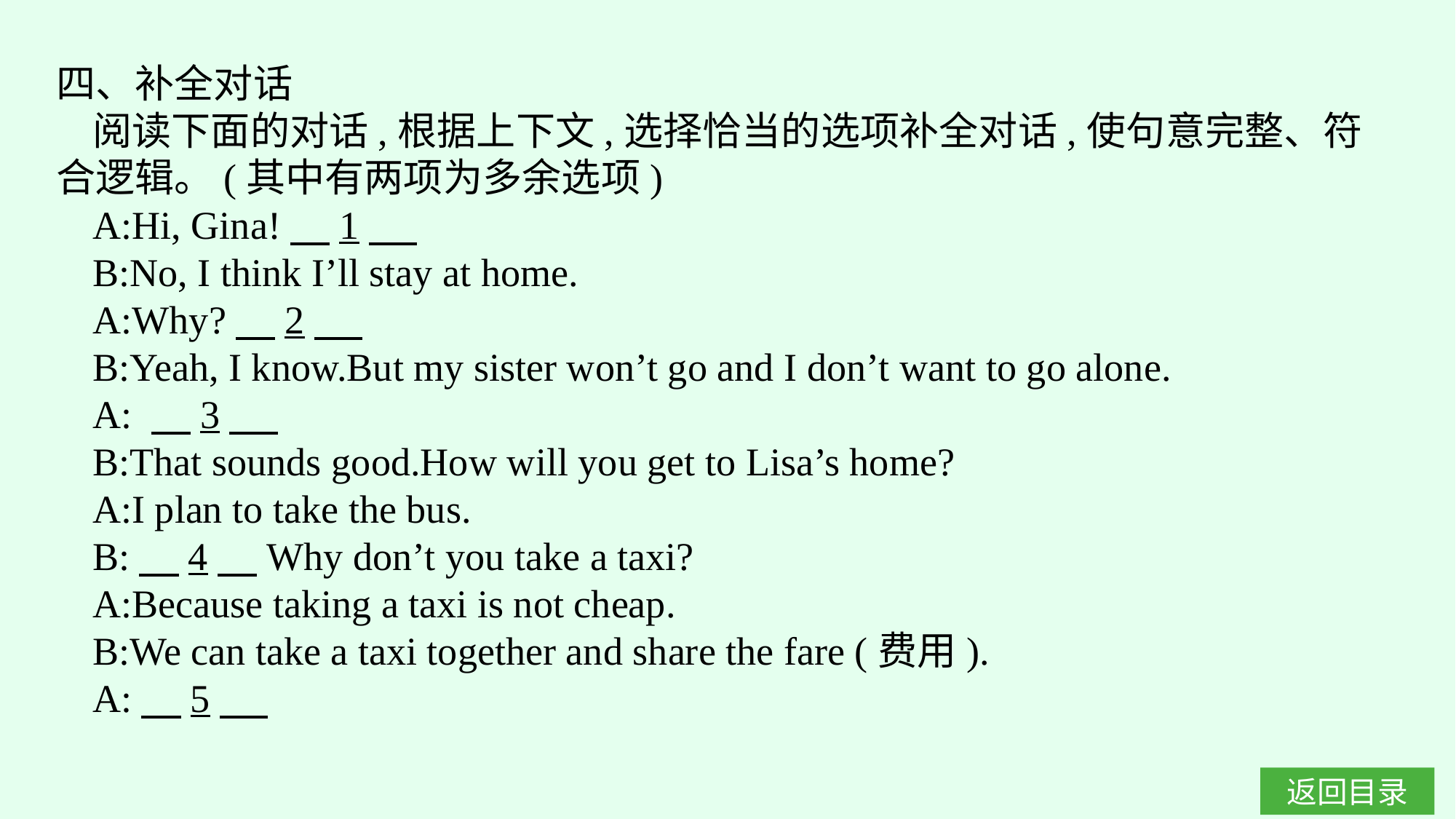

四、补全对话
阅读下面的对话,根据上下文,选择恰当的选项补全对话,使句意完整、符合逻辑。(其中有两项为多余选项)
A:Hi, Gina!　1
B:No, I think I’ll stay at home.
A:Why?　2
B:Yeah, I know.But my sister won’t go and I don’t want to go alone.
A: 　3
B:That sounds good.How will you get to Lisa’s home?
A:I plan to take the bus.
B:　4　Why don’t you take a taxi?
A:Because taking a taxi is not cheap.
B:We can take a taxi together and share the fare (费用).
A:　5